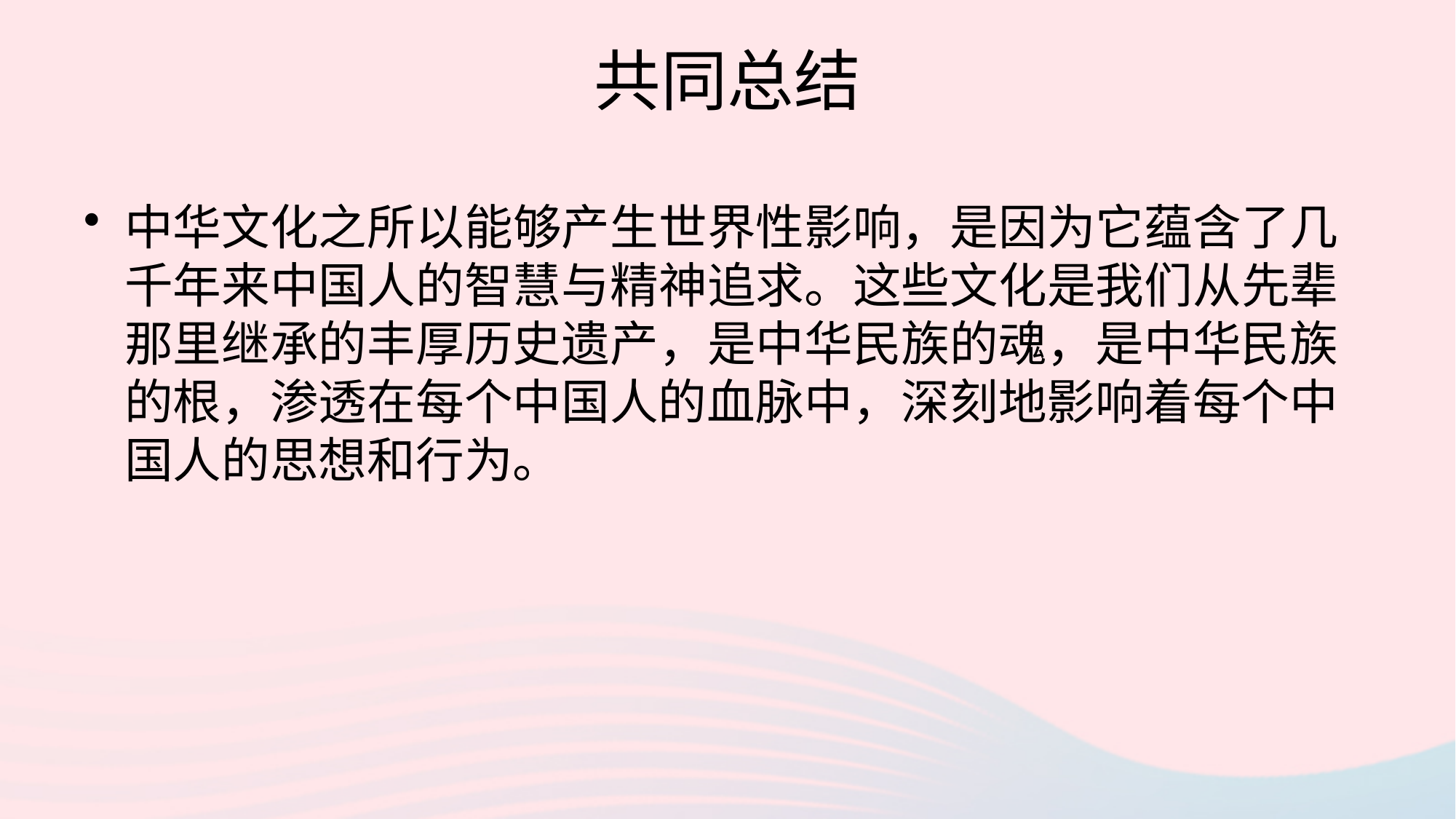

# 共同总结
中华文化之所以能够产生世界性影响，是因为它蕴含了几千年来中国人的智慧与精神追求。这些文化是我们从先辈那里继承的丰厚历史遗产，是中华民族的魂，是中华民族的根，渗透在每个中国人的血脉中，深刻地影响着每个中国人的思想和行为。